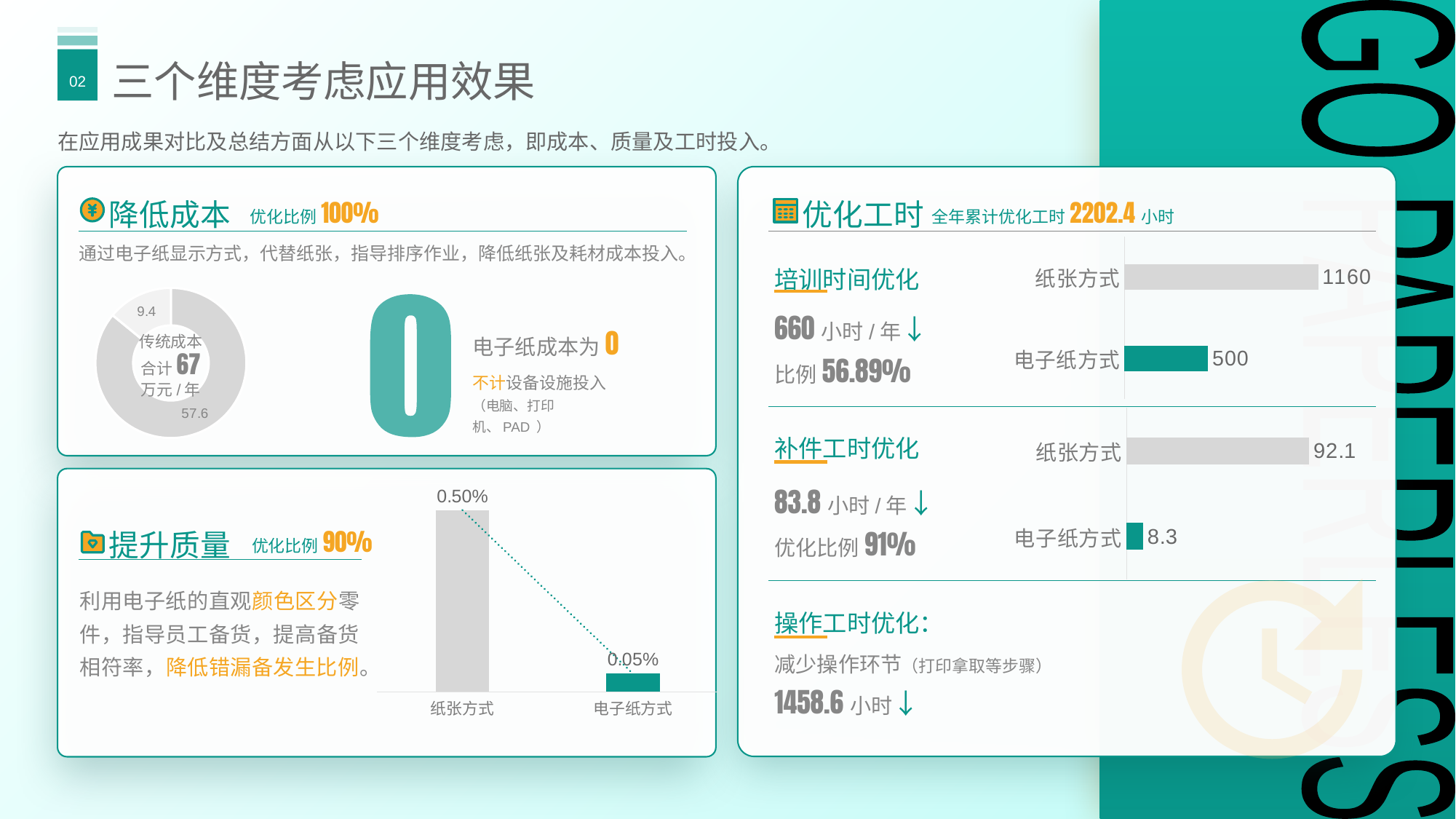

三个维度考虑应用效果
02
在应用成果对比及总结方面从以下三个维度考虑，即成本、质量及工时投入。

降低成本
优化工时

优化比例100%
全年累计优化工时2202.4小时

### Chart

| Category | 系列 1 |
|---|---|
| 纸张方式 | 1160.0 |
| 电子纸方式 | 500.0 |
通过电子纸显示方式，代替纸张，指导排序作业，降低纸张及耗材成本投入。
培训时间优化

### Chart

| Category | 成本 |
|---|---|
| 耗材 | 57.6 |
| 打印纸 | 9.4 |
660小时/年↓
比例56.89%
电子纸成本为0
传统成本
合计67
万元/年
GO PAPERLESS
不计设备设施投入
（电脑、打印机、PAD ）

### Chart

| Category | 系列 1 |
|---|---|
| 纸张方式 | 92.1 |
| 电子纸方式 | 8.3 |
补件工时优化

### Chart

| Category | 系列 1 |
|---|---|
| 纸张方式 | 0.005 |
| 电子纸方式 | 0.0005 |
83.8小时/年↓
优化比例91%
提升质量
优化比例90%

利用电子纸的直观颜色区分零件，指导员工备货，提高备货相符率，降低错漏备发生比例。
操作工时优化：
减少操作环节（打印拿取等步骤）
1458.6小时↓